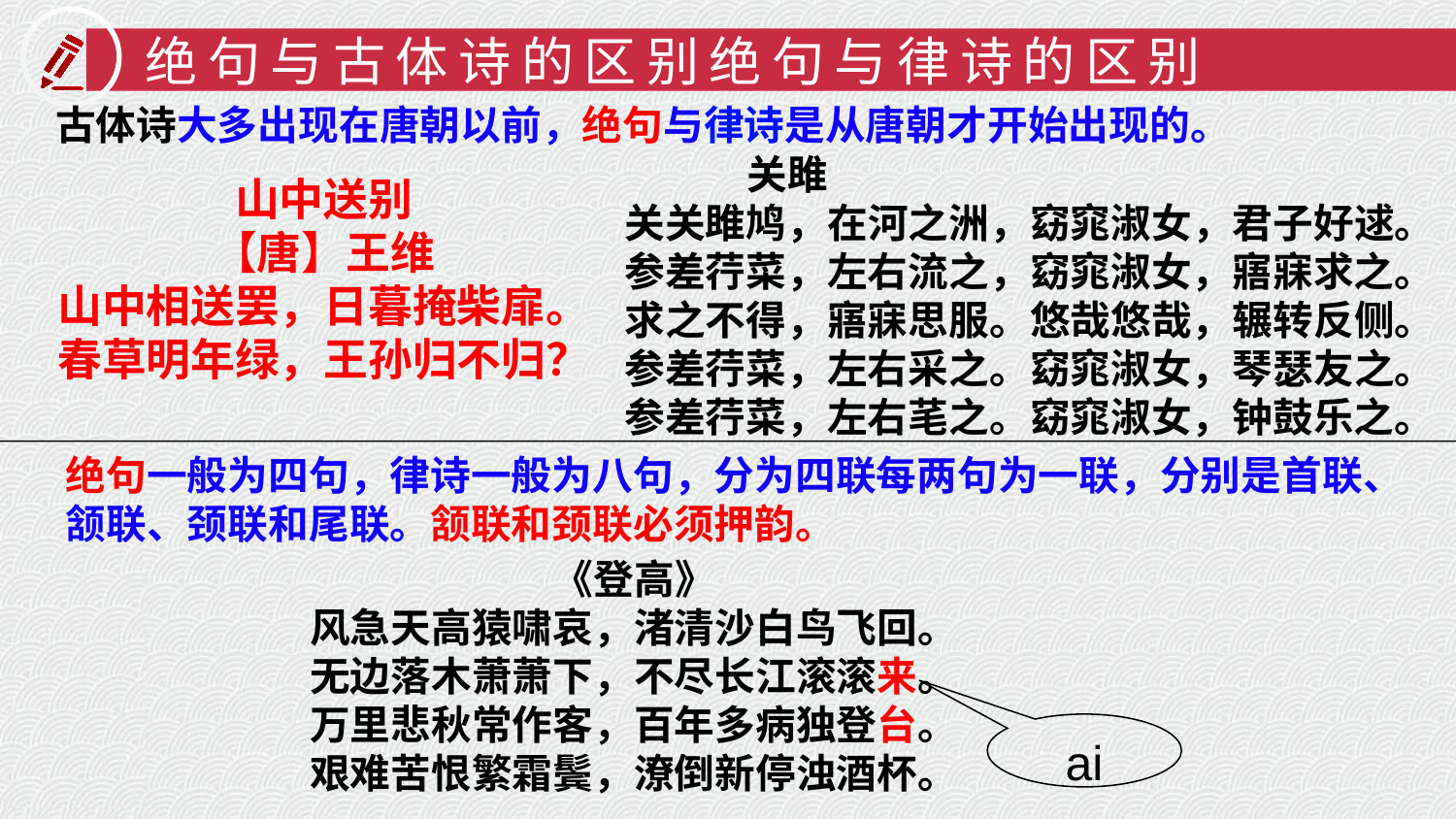

绝句与古体诗的区别绝句与律诗的区别

古体诗大多出现在唐朝以前，绝句与律诗是从唐朝才开始出现的。
                     关雎
　　关关雎鸠，在河之洲，窈窕淑女，君子好逑。
　　参差荇菜，左右流之，窈窕淑女，寤寐求之。
　　求之不得，寤寐思服。悠哉悠哉，辗转反侧。
　　参差荇菜，左右采之。窈窕淑女，琴瑟友之。
　　参差荇菜，左右芼之。窈窕淑女，钟鼓乐之。
山中送别
【唐】王维
山中相送罢，日暮掩柴扉。
春草明年绿，王孙归不归？

绝句一般为四句，律诗一般为八句，分为四联每两句为一联，分别是首联、
颔联、颈联和尾联。颔联和颈联必须押韵。
《登高》
风急天高猿啸哀，渚清沙白鸟飞回。
无边落木萧萧下，不尽长江滚滚来。
万里悲秋常作客，百年多病独登台。
艰难苦恨繁霜鬓，潦倒新停浊酒杯。
ai